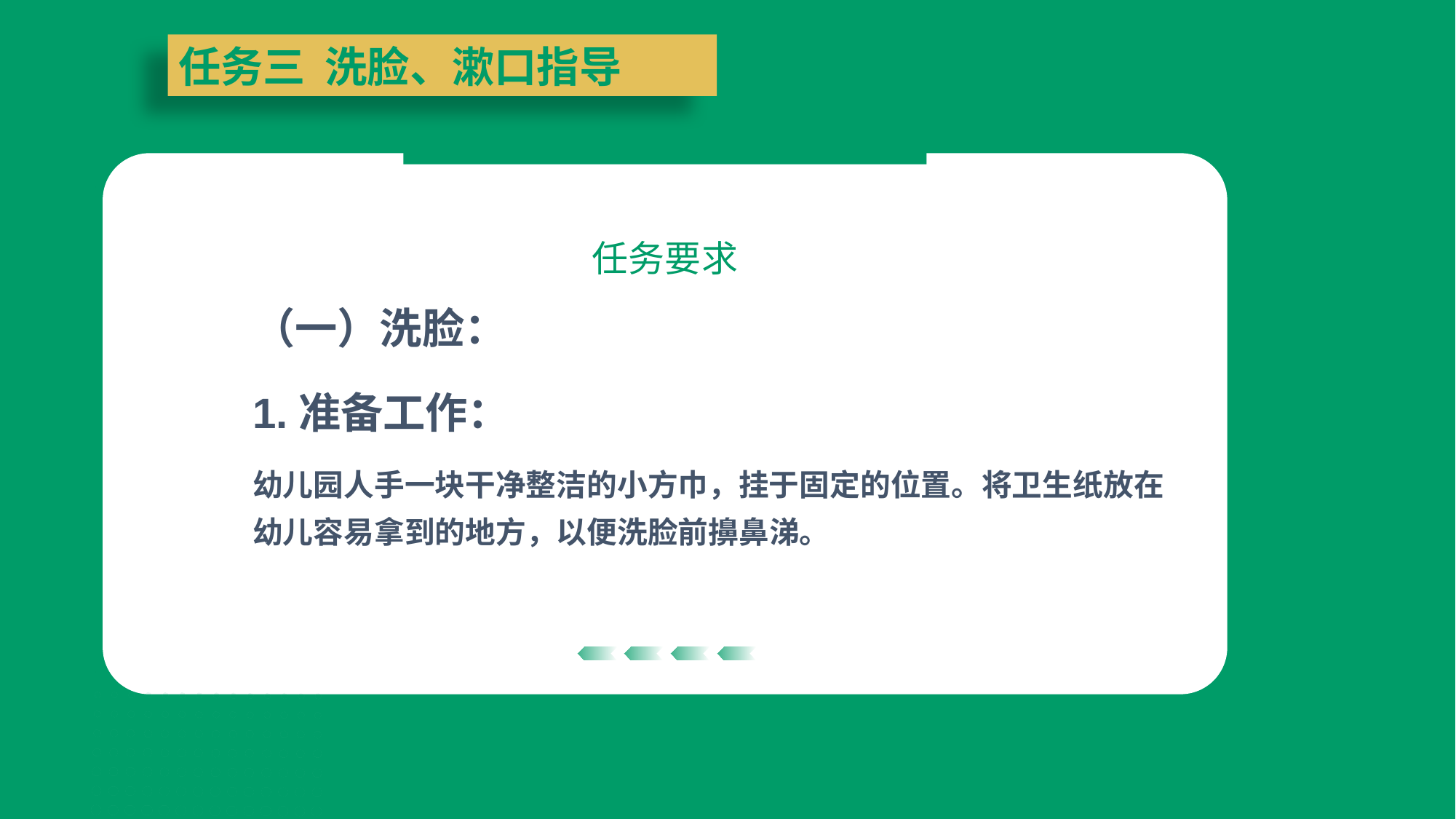

任务三  洗脸、漱口指导

任务要求
（一）洗脸：
1.准备工作：
幼儿园人手一块干净整洁的小方巾，挂于固定的位置。将卫生纸放在幼儿容易拿到的地方，以便洗脸前擤鼻涕。